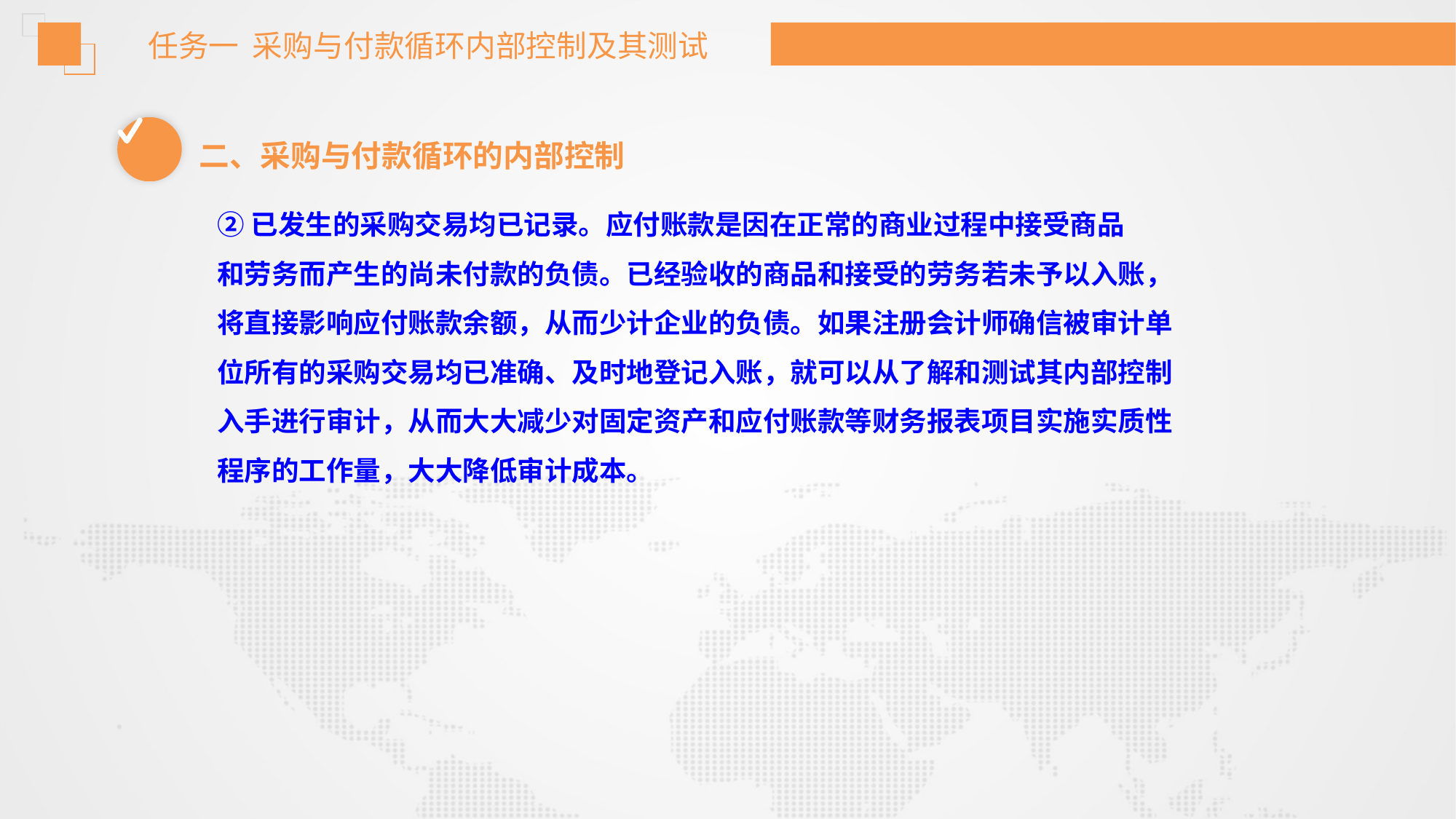

任务一  采购与付款循环内部控制及其测试

二、采购与付款循环的内部控制
②已发生的采购交易均已记录。应付账款是因在正常的商业过程中接受商品
和劳务而产生的尚未付款的负债。已经验收的商品和接受的劳务若未予以入账，
将直接影响应付账款余额，从而少计企业的负债。如果注册会计师确信被审计单
位所有的采购交易均已准确、及时地登记入账，就可以从了解和测试其内部控制
入手进行审计，从而大大减少对固定资产和应付账款等财务报表项目实施实质性
程序的工作量，大大降低审计成本。